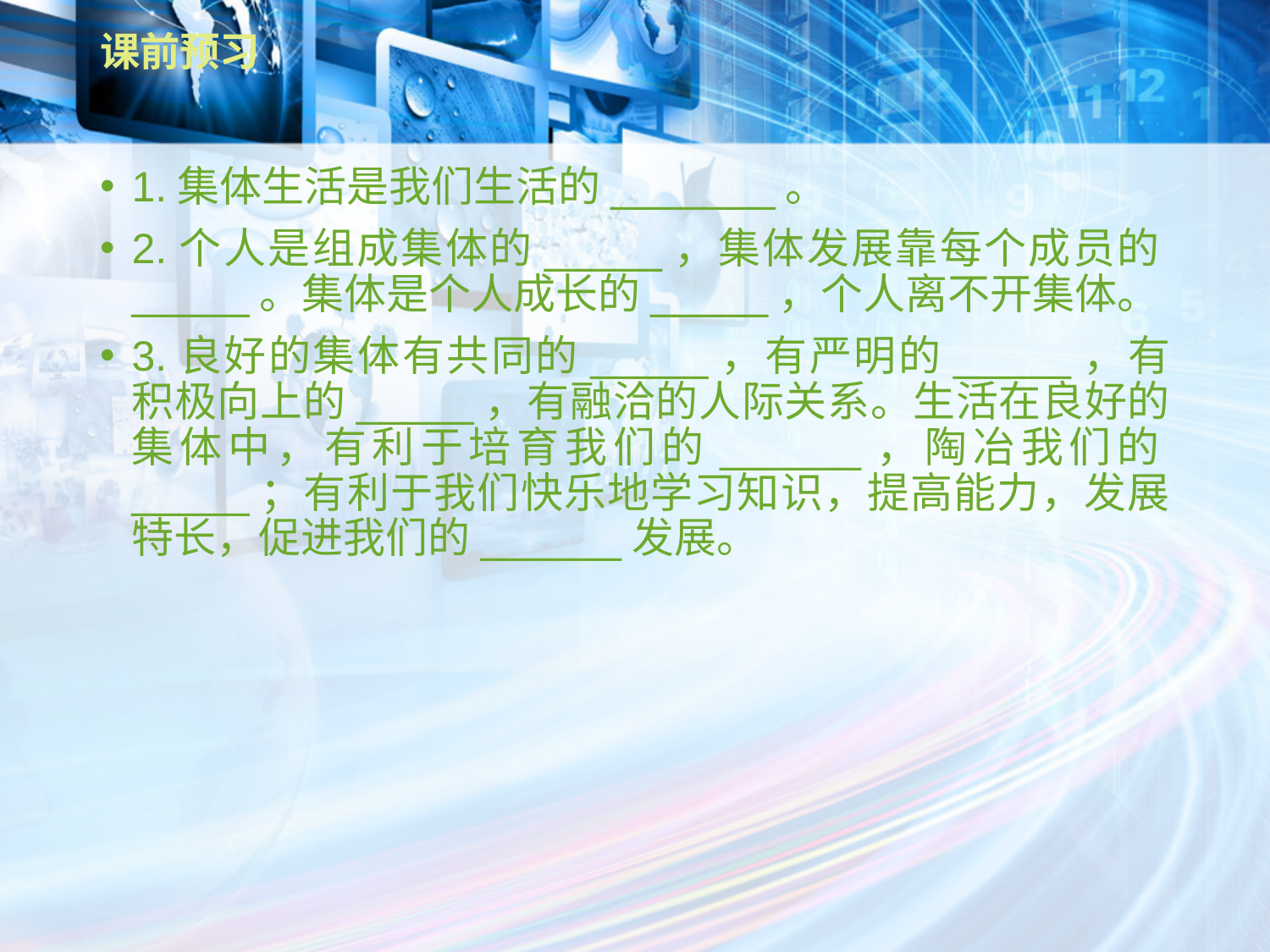

# 课前预习
1.集体生活是我们生活的_______。
2.个人是组成集体的_____，集体发展靠每个成员的_____。集体是个人成长的_____，个人离不开集体。
3.良好的集体有共同的_____，有严明的_____，有积极向上的_____，有融洽的人际关系。生活在良好的集体中，有利于培育我们的______，陶冶我们的_____；有利于我们快乐地学习知识，提高能力，发展特长，促进我们的______发展。